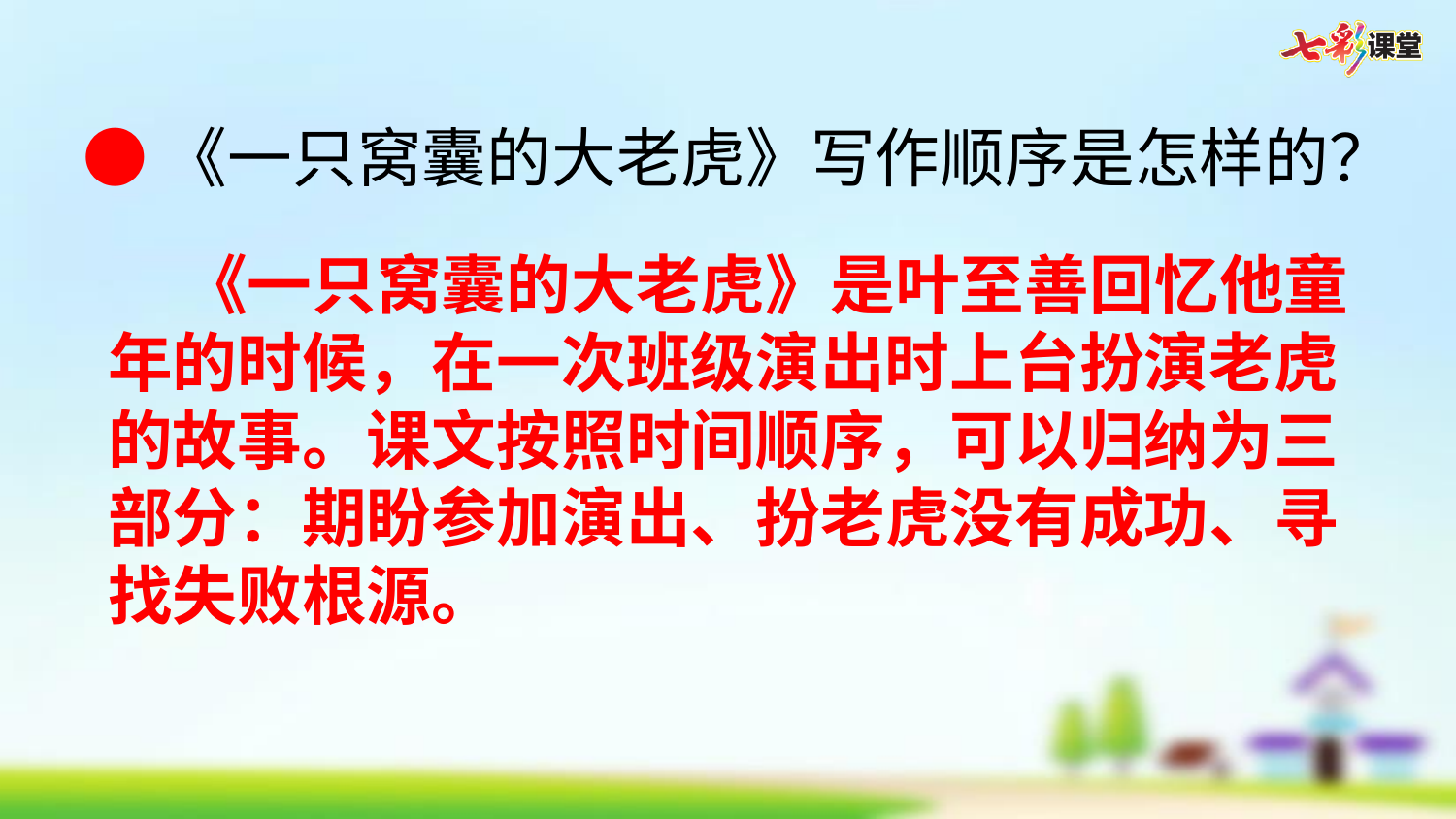

●《一只窝囊的大老虎》写作顺序是怎样的？
    《一只窝囊的大老虎》是叶至善回忆他童年的时候，在一次班级演出时上台扮演老虎的故事。课文按照时间顺序，可以归纳为三部分：期盼参加演出、扮老虎没有成功、寻找失败根源。